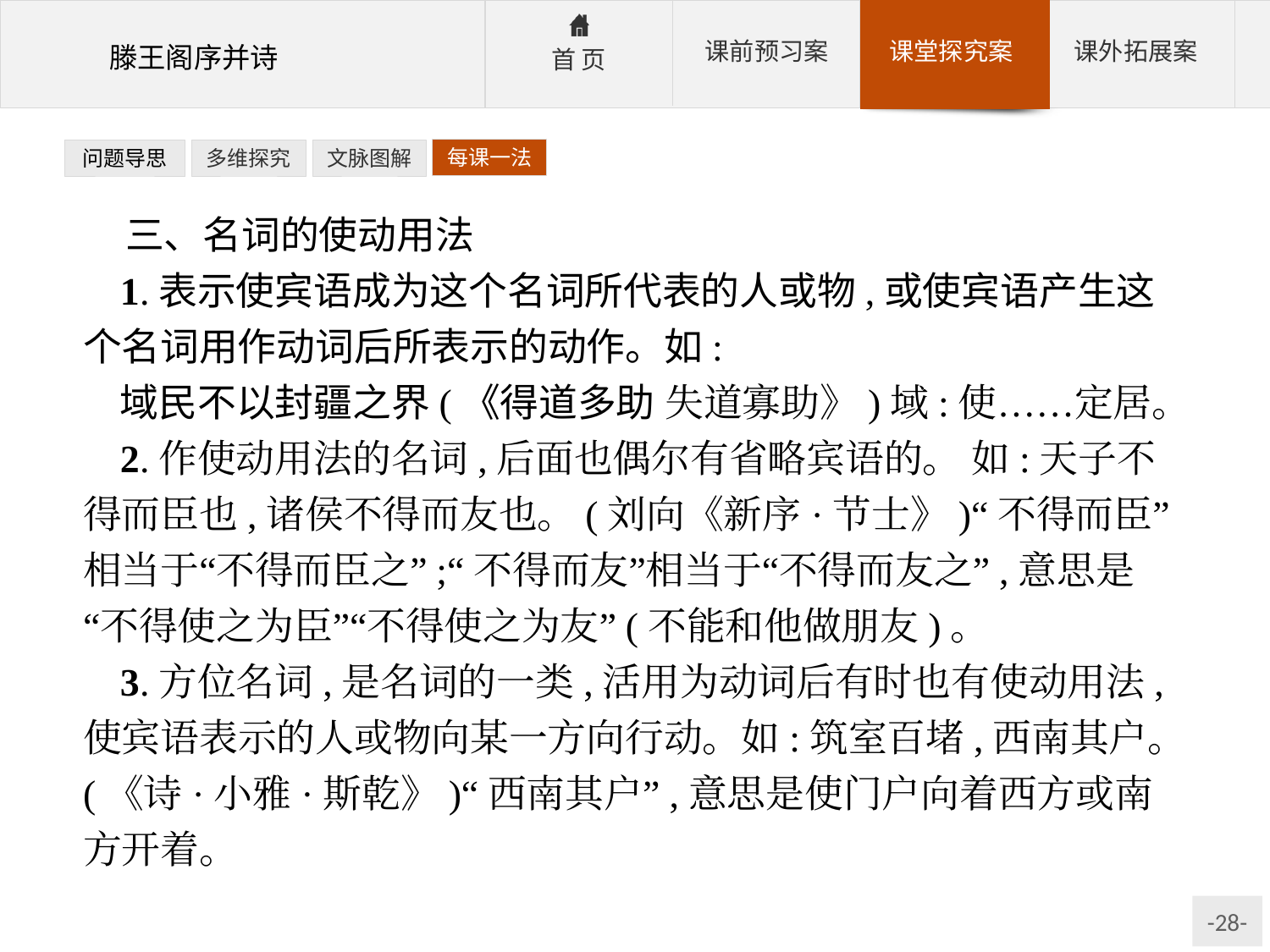

每课一法
问题导思
多维探究
文脉图解
三、名词的使动用法
1.表示使宾语成为这个名词所代表的人或物,或使宾语产生这个名词用作动词后所表示的动作。如:
域民不以封疆之界(《得道多助 失道寡助》)域:使……定居。
2.作使动用法的名词,后面也偶尔有省略宾语的。 如:天子不得而臣也,诸侯不得而友也。(刘向《新序·节士》)“不得而臣”相当于“不得而臣之”;“不得而友”相当于“不得而友之”,意思是“不得使之为臣”“不得使之为友”(不能和他做朋友)。
3.方位名词,是名词的一类,活用为动词后有时也有使动用法,使宾语表示的人或物向某一方向行动。如:筑室百堵,西南其户。(《诗·小雅·斯乾》)“西南其户”,意思是使门户向着西方或南方开着。